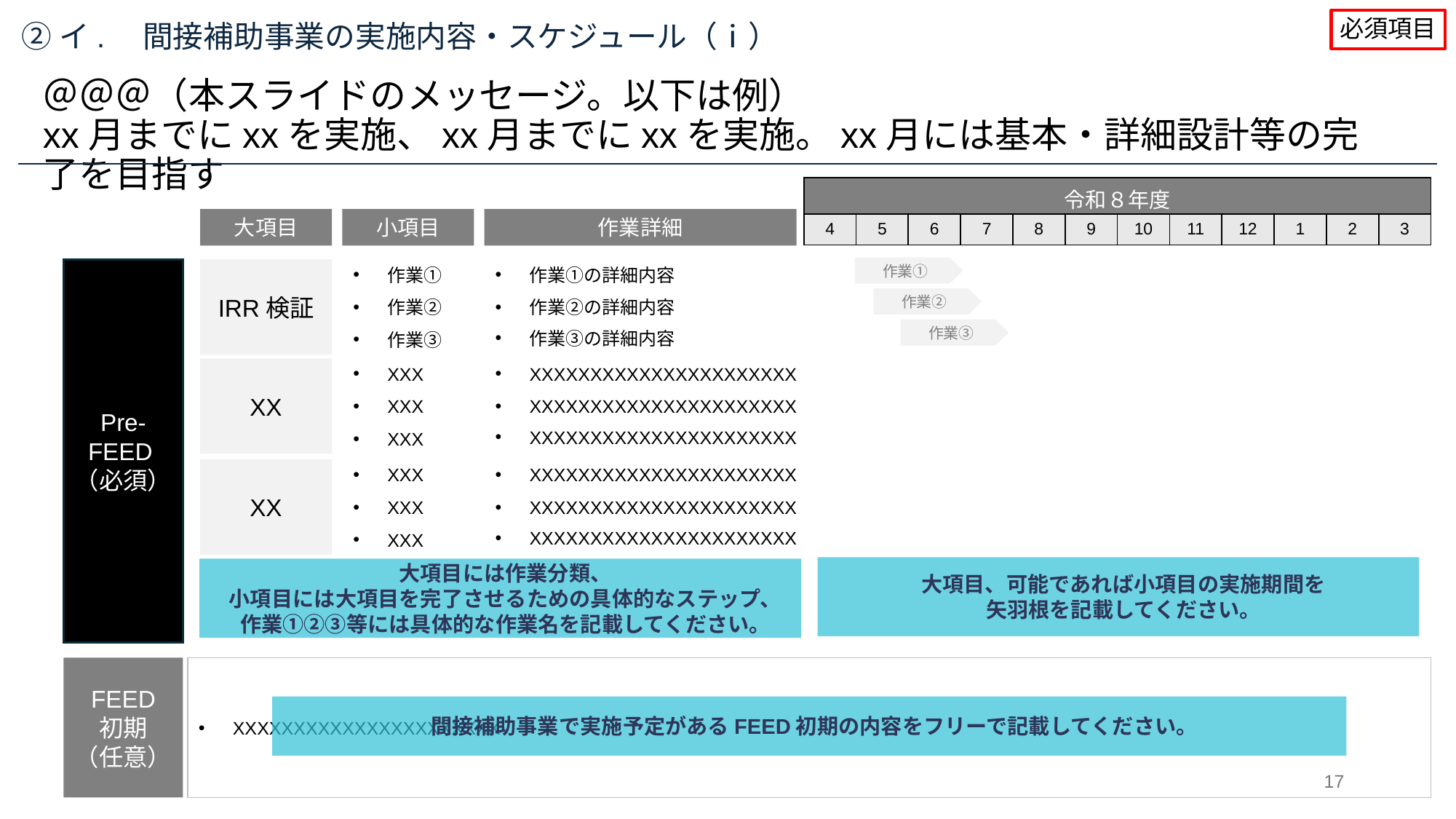

必須項目
②イ.　間接補助事業の実施内容・スケジュール（ⅰ）
＠＠＠（本スライドのメッセージ。以下は例）
xx月までにxxを実施、xx月までにxxを実施。xx月には基本・詳細設計等の完了を目指す
| 令和８年度 |  |  |  |  |  |  |  |  |  |  |  |
| --- | --- | --- | --- | --- | --- | --- | --- | --- | --- | --- | --- |
| 4 | 5 | 6 | 7 | 8 | 9 | 10 | 11 | 12 | 1 | 2 | 3 |
|  |  |  |  |  |  |  |  |  |  |  |  |
|  |  |  |  |  |  |  |  |  |  |  |  |
|  |  |  |  |  |  |  |  |  |  |  |  |
|  |  |  |  |  |  |  |  |  |  |  |  |
大項目
小項目
作業詳細
作業①
IRR検証
Pre-FEED（必須）
作業①
作業①の詳細内容
作業②
作業②の詳細内容
作業②
作業③
作業③の詳細内容
作業③
XX
XXX
XXXXXXXXXXXXXXXXXXXXXX
XXXXXXXXXXXXXXXXXXXXXX
XXX
XXXXXXXXXXXXXXXXXXXXXX
XXX
XX
XXX
XXXXXXXXXXXXXXXXXXXXXX
XXXXXXXXXXXXXXXXXXXXXX
XXX
XXXXXXXXXXXXXXXXXXXXXX
XXX
大項目、可能であれば小項目の実施期間を
矢羽根を記載してください。
大項目には作業分類、
小項目には大項目を完了させるための具体的なステップ、
作業①②③等には具体的な作業名を記載してください。
XXXXXXXXXXXXXXXXXXXXXX
FEED
初期
（任意）
間接補助事業で実施予定があるFEED初期の内容をフリーで記載してください。
17